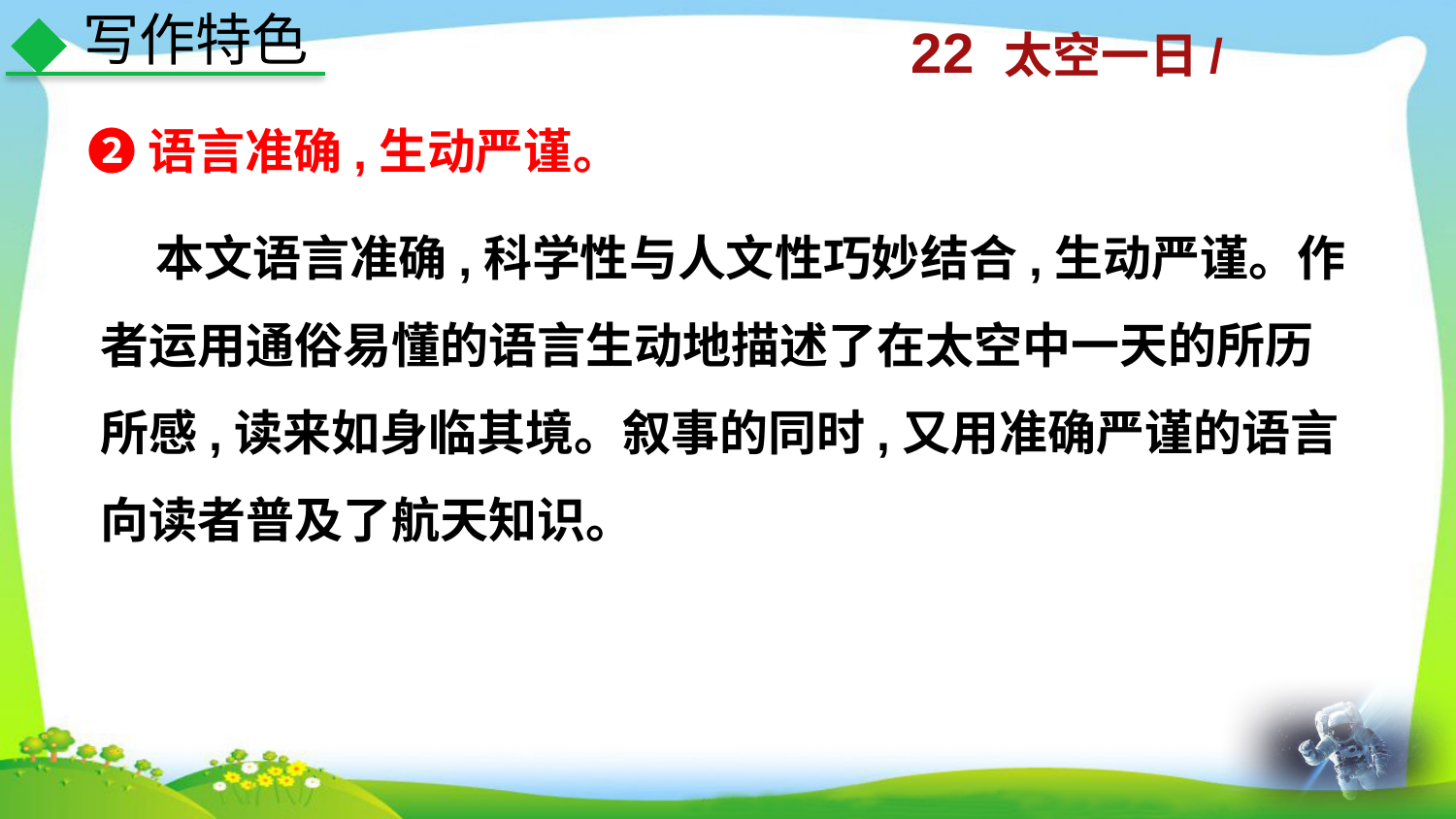

写作特色

❷语言准确,生动严谨。
    本文语言准确,科学性与人文性巧妙结合,生动严谨。作者运用通俗易懂的语言生动地描述了在太空中一天的所历所感,读来如身临其境。叙事的同时,又用准确严谨的语言向读者普及了航天知识。